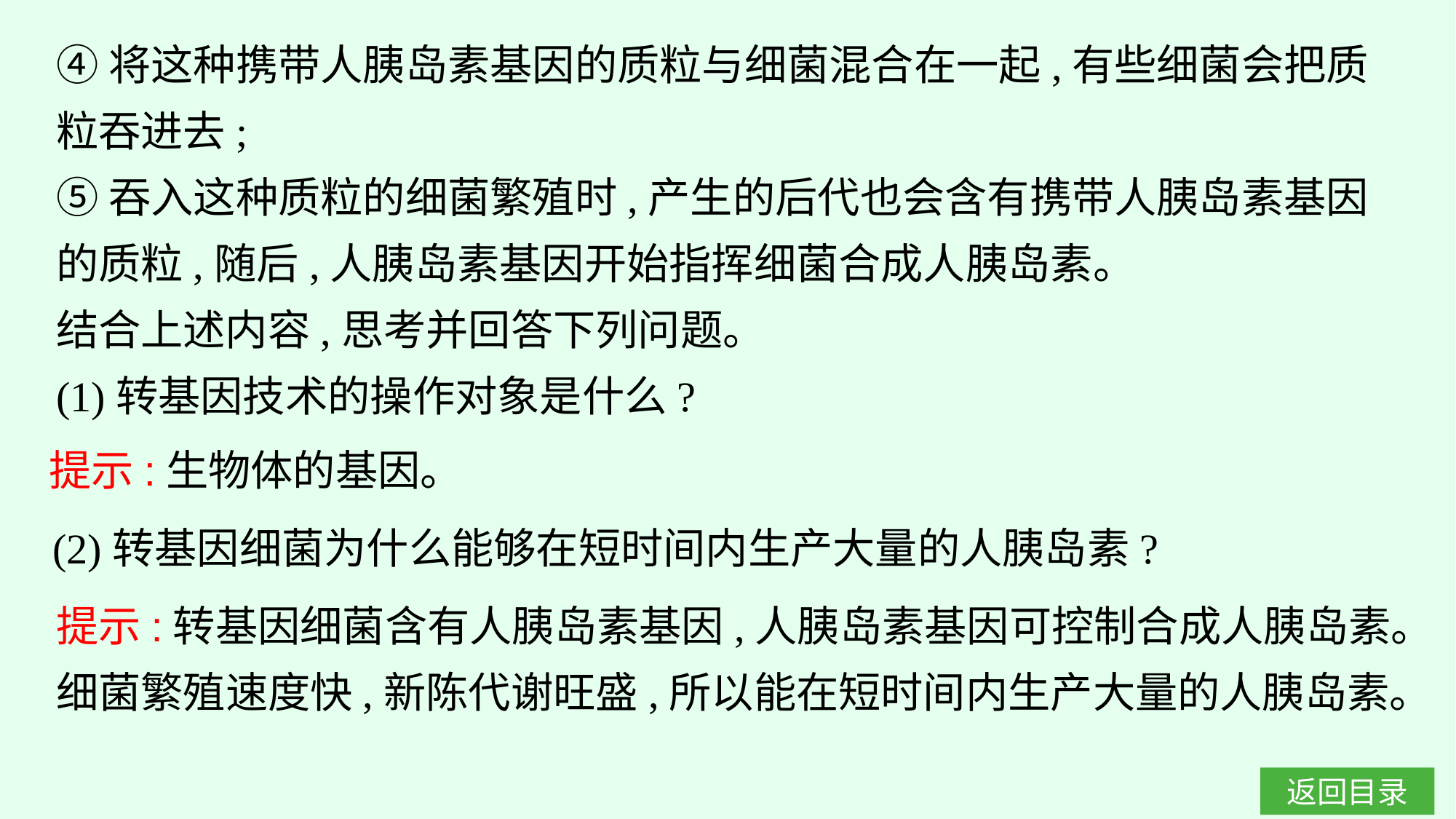

④将这种携带人胰岛素基因的质粒与细菌混合在一起,有些细菌会把质粒吞进去;
⑤吞入这种质粒的细菌繁殖时,产生的后代也会含有携带人胰岛素基因的质粒,随后,人胰岛素基因开始指挥细菌合成人胰岛素。
结合上述内容,思考并回答下列问题。
(1)转基因技术的操作对象是什么?
提示:生物体的基因。
(2)转基因细菌为什么能够在短时间内生产大量的人胰岛素?
提示:转基因细菌含有人胰岛素基因,人胰岛素基因可控制合成人胰岛素。细菌繁殖速度快,新陈代谢旺盛,所以能在短时间内生产大量的人胰岛素。